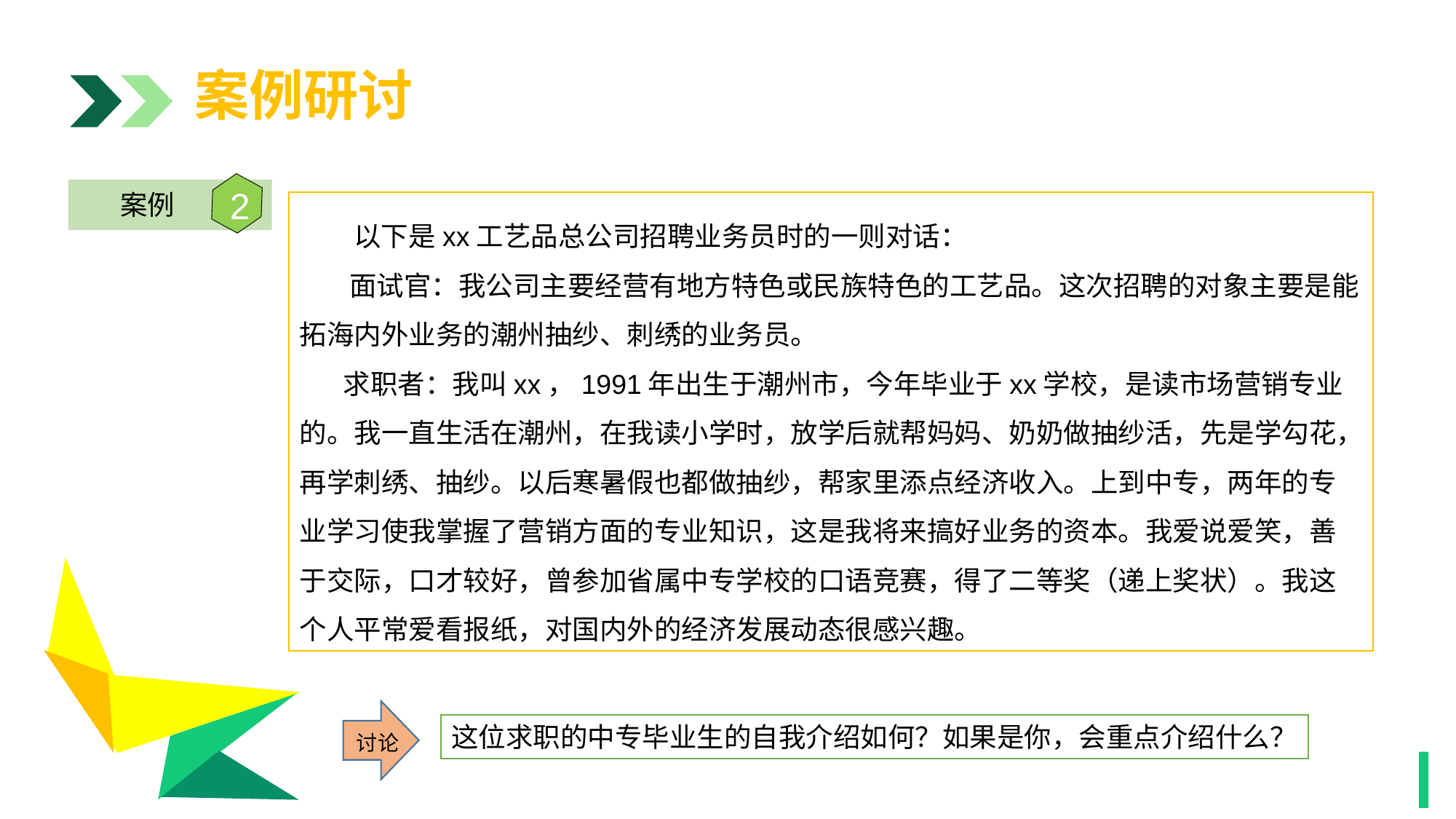

案例研讨

2

案例
       以下是xx工艺品总公司招聘业务员时的一则对话：
       面试官：我公司主要经营有地方特色或民族特色的工艺品。这次招聘的对象主要是能拓海内外业务的潮州抽纱、刺绣的业务员。
      求职者：我叫xx，1991年出生于潮州市，今年毕业于xx学校，是读市场营销专业的。我一直生活在潮州，在我读小学时，放学后就帮妈妈、奶奶做抽纱活，先是学勾花，再学刺绣、抽纱。以后寒暑假也都做抽纱，帮家里添点经济收入。上到中专，两年的专业学习使我掌握了营销方面的专业知识，这是我将来搞好业务的资本。我爱说爱笑，善于交际，口才较好，曾参加省属中专学校的口语竞赛，得了二等奖（递上奖状）。我这个人平常爱看报纸，对国内外的经济发展动态很感兴趣。
1

1

讨论
这位求职的中专毕业生的自我介绍如何？如果是你，会重点介绍什么？
4